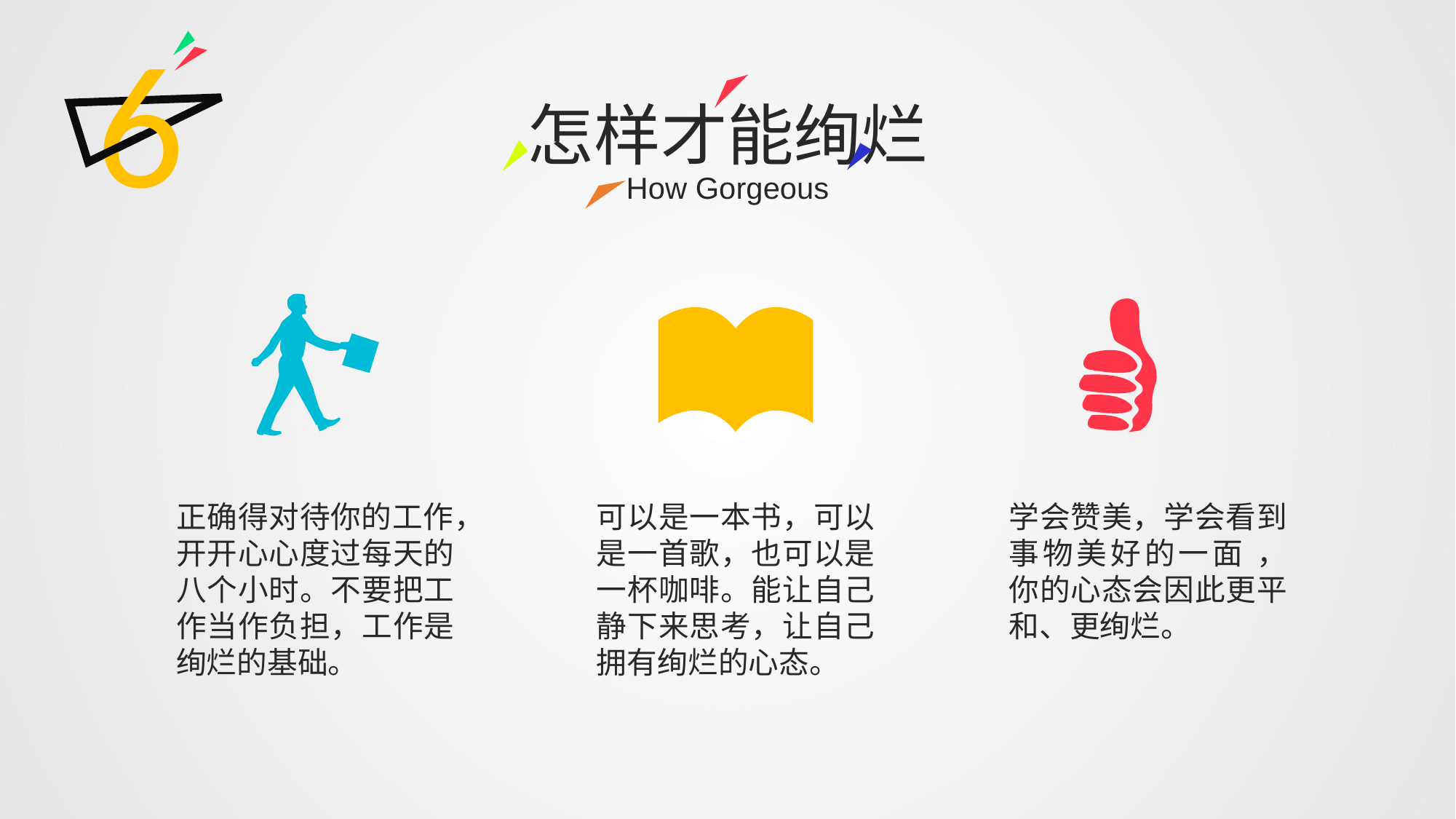

6

怎样才能绚烂
How Gorgeous

正确得对待你的工作，开开心心度过每天的八个小时。不要把工作当作负担，工作是绚烂的基础。
可以是一本书，可以是一首歌，也可以是一杯咖啡。能让自己静下来思考，让自己拥有绚烂的心态。
学会赞美，学会看到事物美好的一面 ，你的心态会因此更平和、更绚烂。